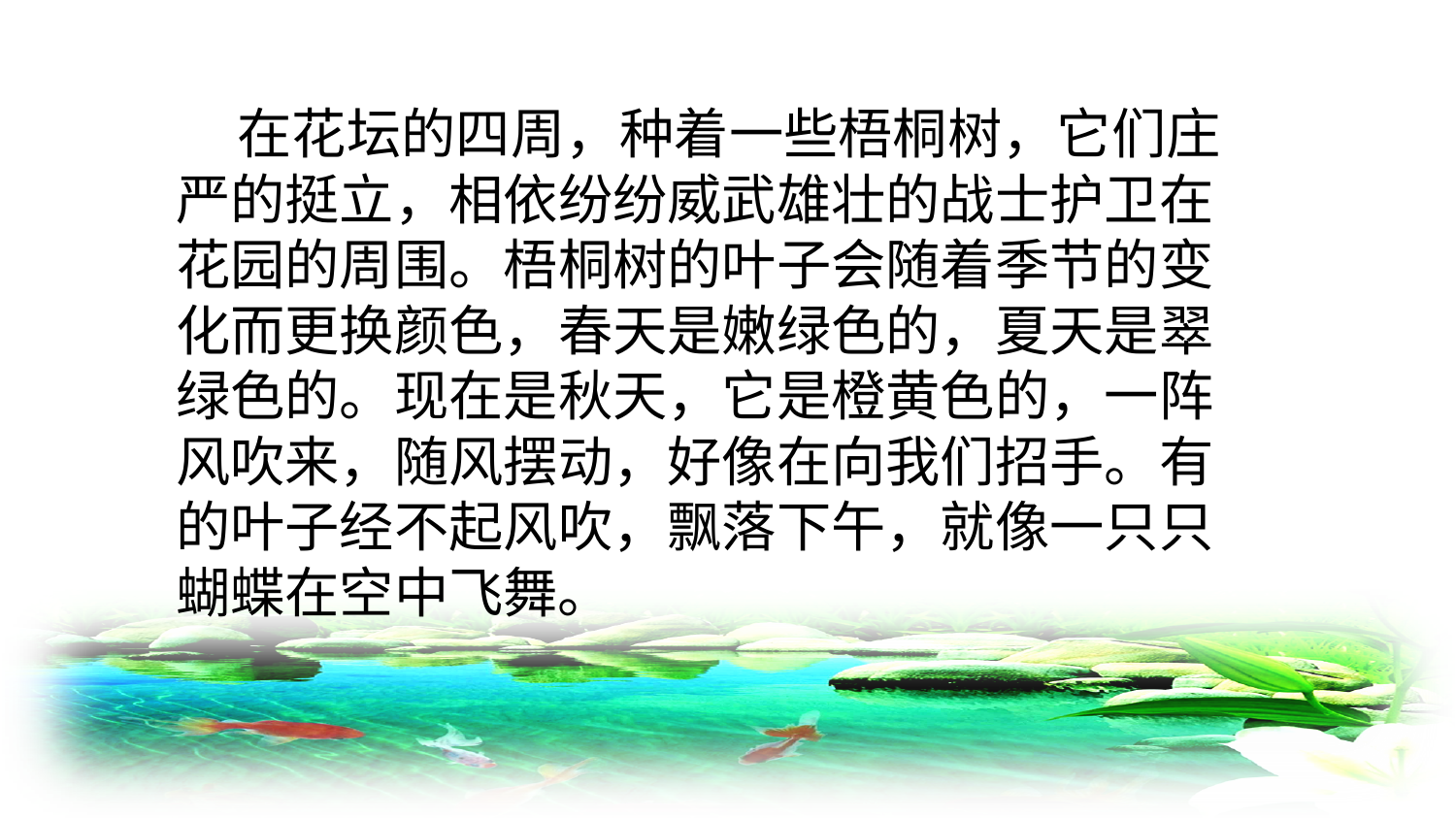

在花坛的四周，种着一些梧桐树，它们庄严的挺立，相依纷纷威武雄壮的战士护卫在花园的周围。梧桐树的叶子会随着季节的变化而更换颜色，春天是嫩绿色的，夏天是翠绿色的。现在是秋天，它是橙黄色的，一阵风吹来，随风摆动，好像在向我们招手。有的叶子经不起风吹，飘落下午，就像一只只蝴蝶在空中飞舞。